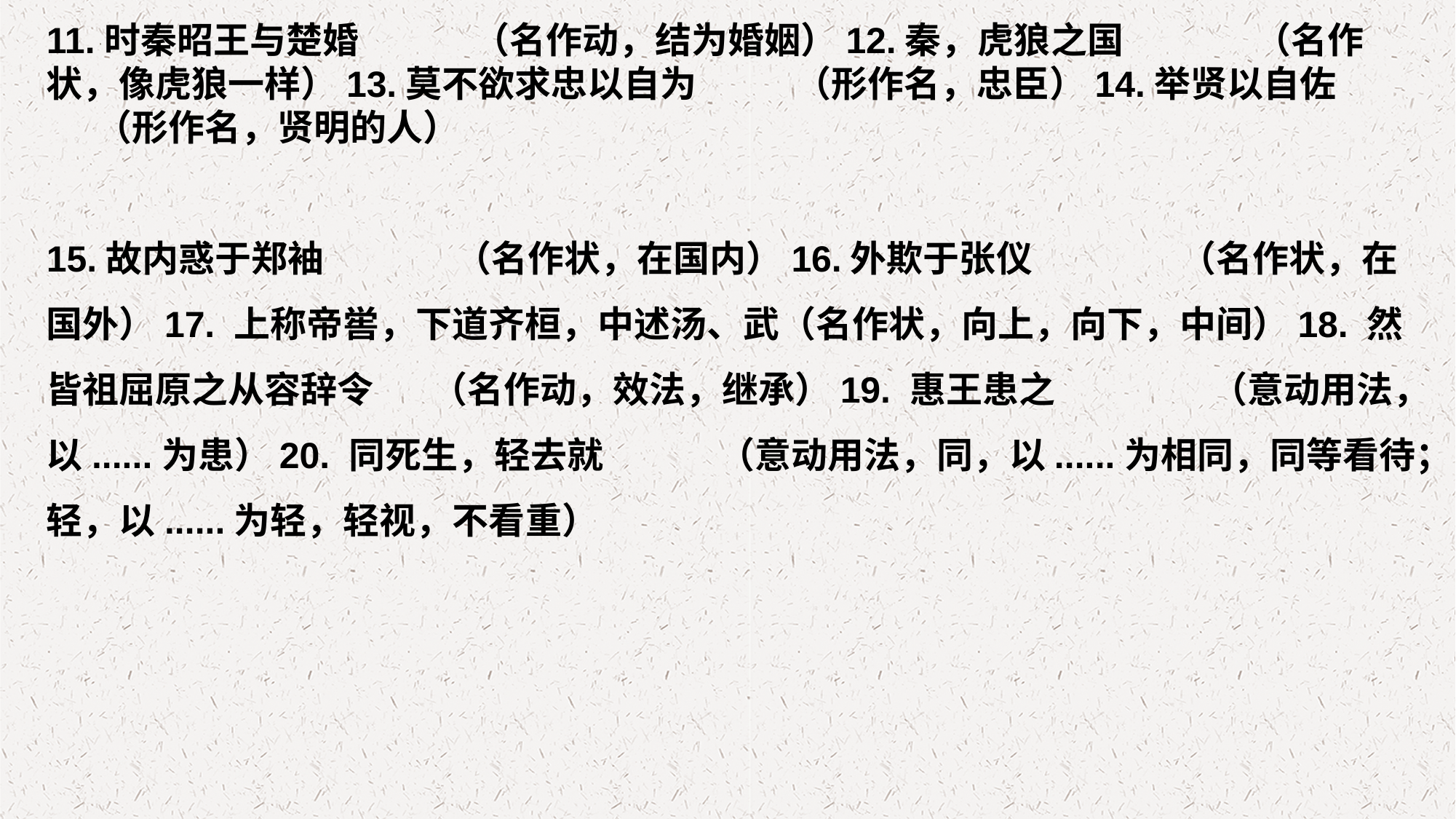

11.时秦昭王与楚婚              （名作动，结为婚姻）12.秦，虎狼之国                （名作状，像虎狼一样）13.莫不欲求忠以自为            （形作名，忠臣）14.举贤以自佐                  （形作名，贤明的人）

15.故内惑于郑袖                （名作状，在国内）16.外欺于张仪                  （名作状，在国外）17. 上称帝喾，下道齐桓，中述汤、武（名作状，向上，向下，中间）18. 然皆祖屈原之从容辞令       （名作动，效法，继承）19. 惠王患之                   （意动用法，以......为患）20. 同死生，轻去就              （意动用法，同，以......为相同，同等看待；轻，以......为轻，轻视，不看重）